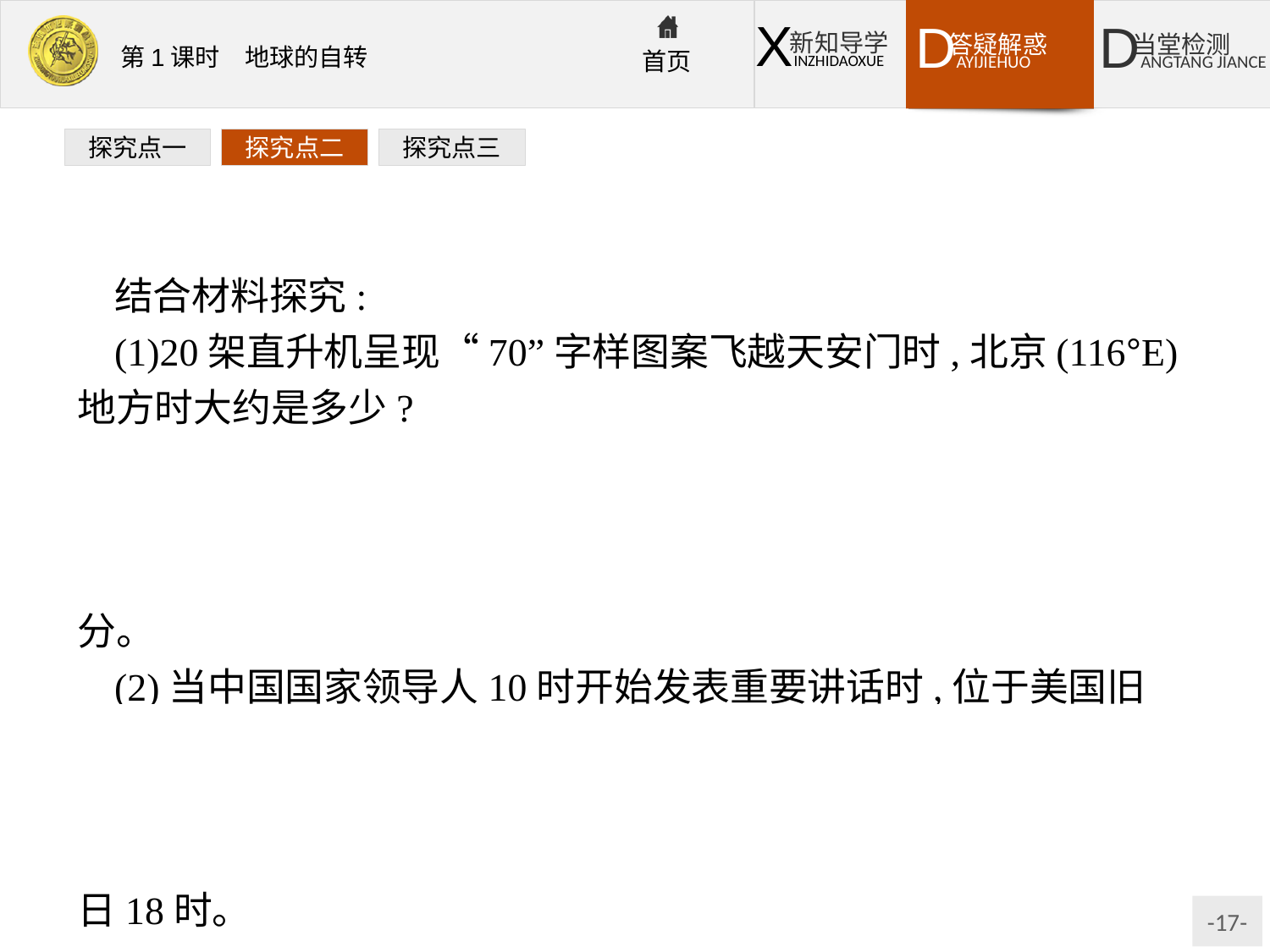

探究点一
探究点二
探究点三
结合材料探究:
(1)20架直升机呈现“70”字样图案飞越天安门时,北京(116°E)地方时大约是多少?
提示:经度相差1°,地方时相差4分钟。北京时间是120°E的地方时,北京(116°E)的地方时比北京时间晚16分钟,北京时间10时59分20架直升机呈现“70”字样时,北京的地方时为10时43分。
(2)当中国国家领导人10时开始发表重要讲话时,位于美国旧金山(西八区)的华侨同步收看电视直播,当地区时是几时?
提示:北京时间是东八区区时,旧金山(西八区)区时比北京时间晚16小时,北京时间9月3日上午10时,旧金山区时为9月2日18时。